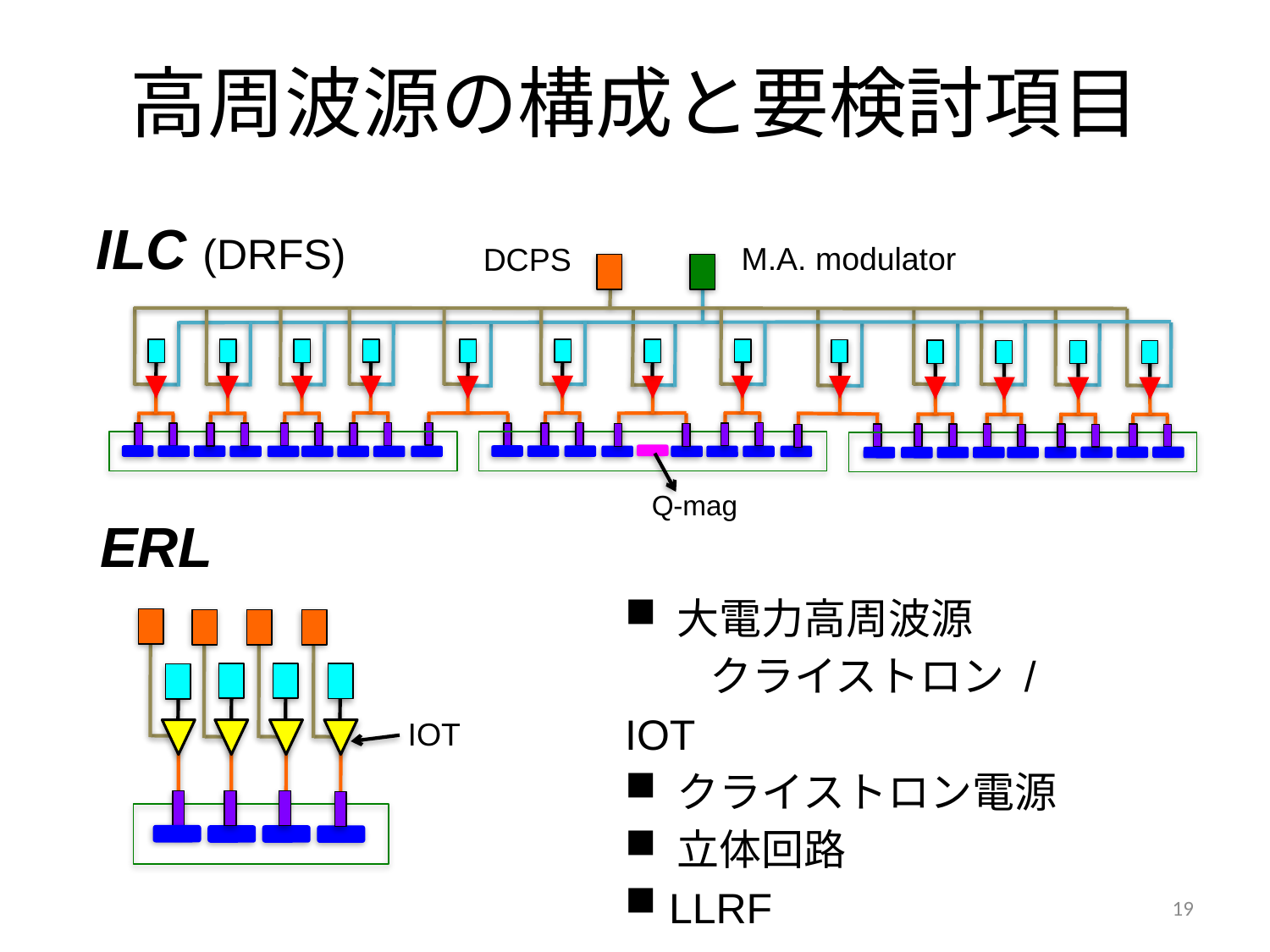

# 高周波源の構成と要検討項目
ILC (DRFS)
M.A. modulator
DCPS

Q-mag
ERL
 大電力高周波源
　　クライストロン / IOT
 クライストロン電源
 立体回路
 LLRF

IOT

19